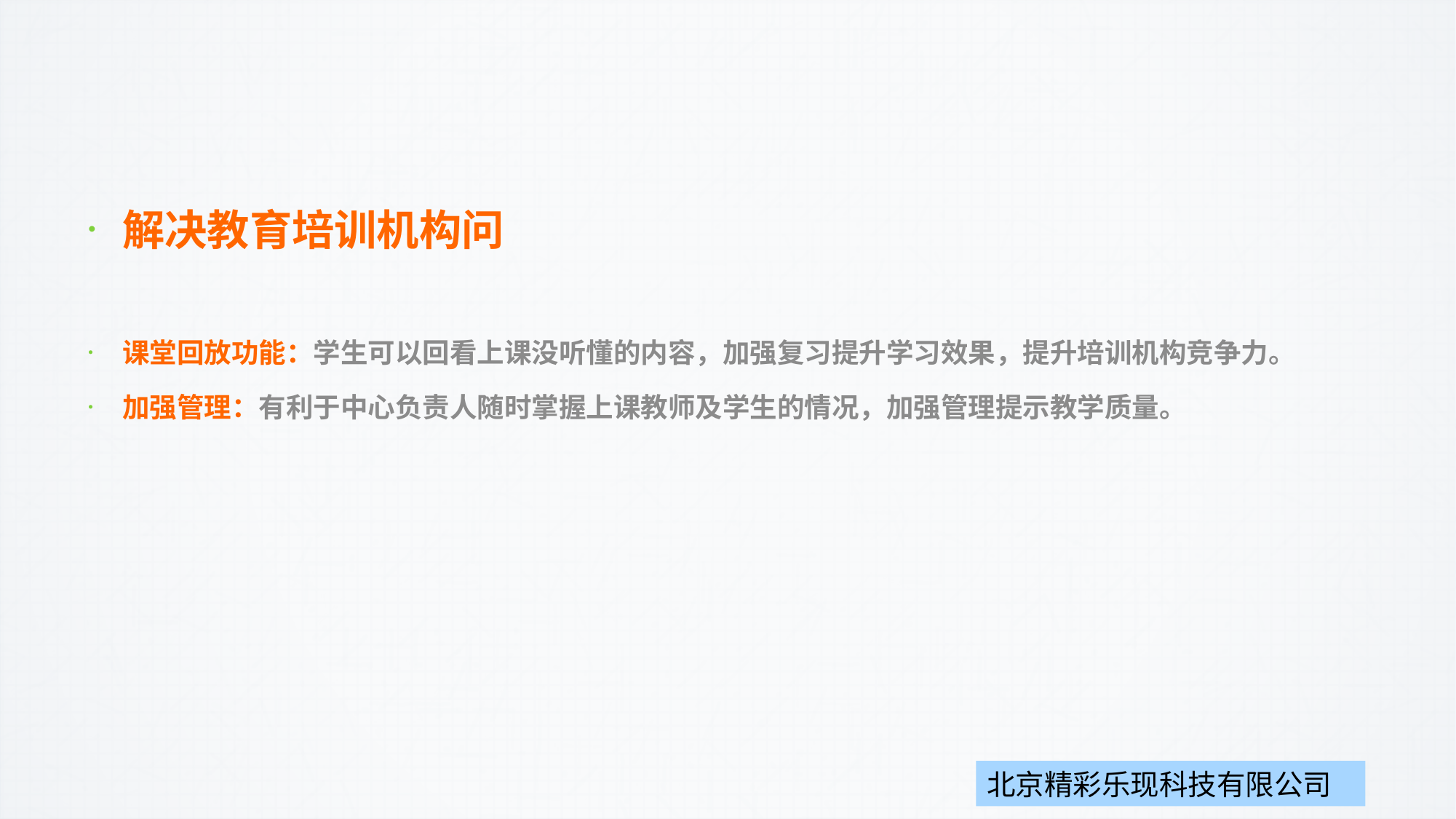

解决教育培训机构问

课堂回放功能：学生可以回看上课没听懂的内容，加强复习提升学习效果，提升培训机构竞争力。
加强管理：有利于中心负责人随时掌握上课教师及学生的情况，加强管理提示教学质量。

北京精彩乐现科技有限公司